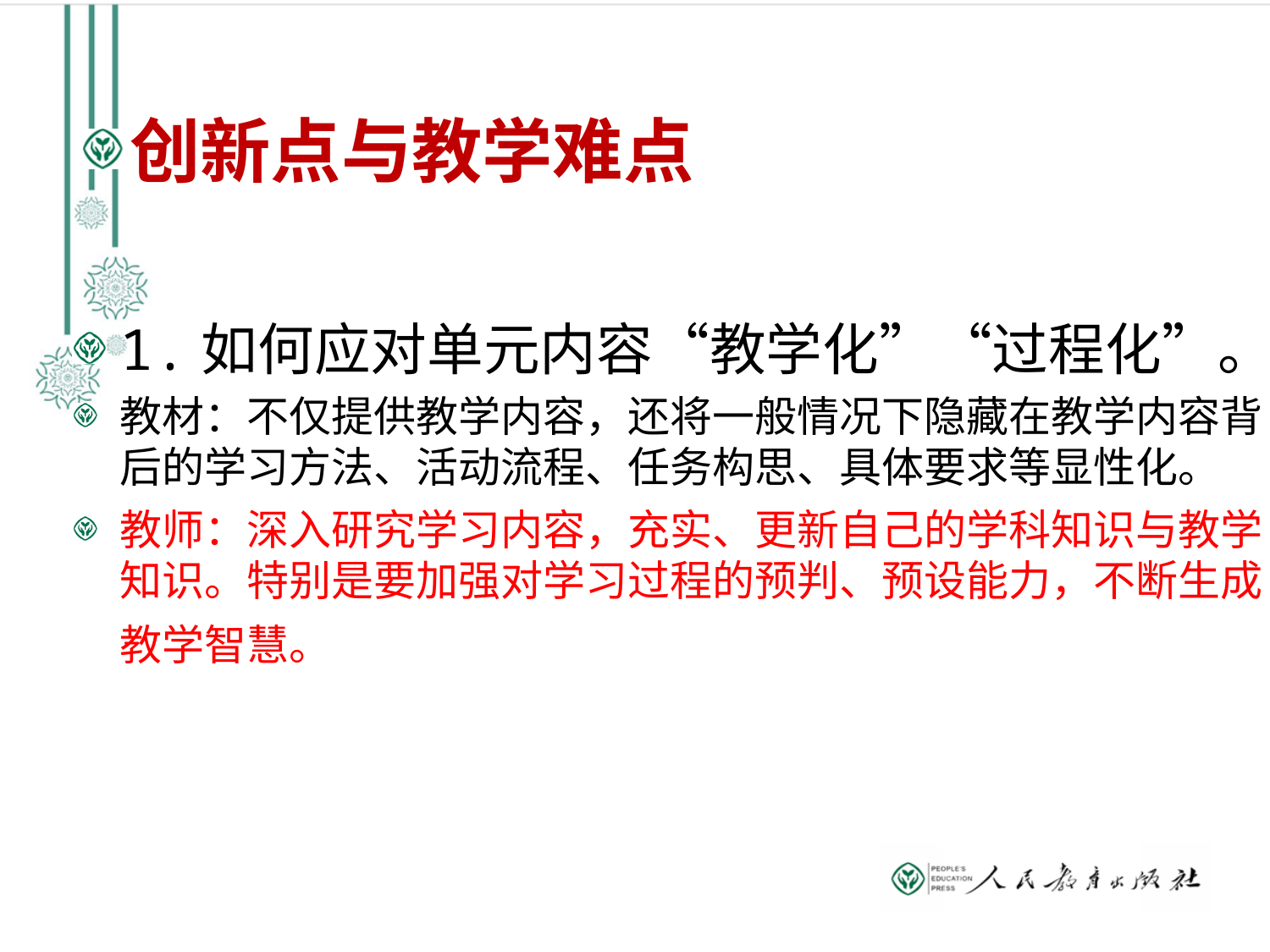

创新点与教学难点
1.如何应对单元内容“教学化”“过程化”。
教材：不仅提供教学内容，还将一般情况下隐藏在教学内容背后的学习方法、活动流程、任务构思、具体要求等显性化。
教师：深入研究学习内容，充实、更新自己的学科知识与教学知识。特别是要加强对学习过程的预判、预设能力，不断生成教学智慧。